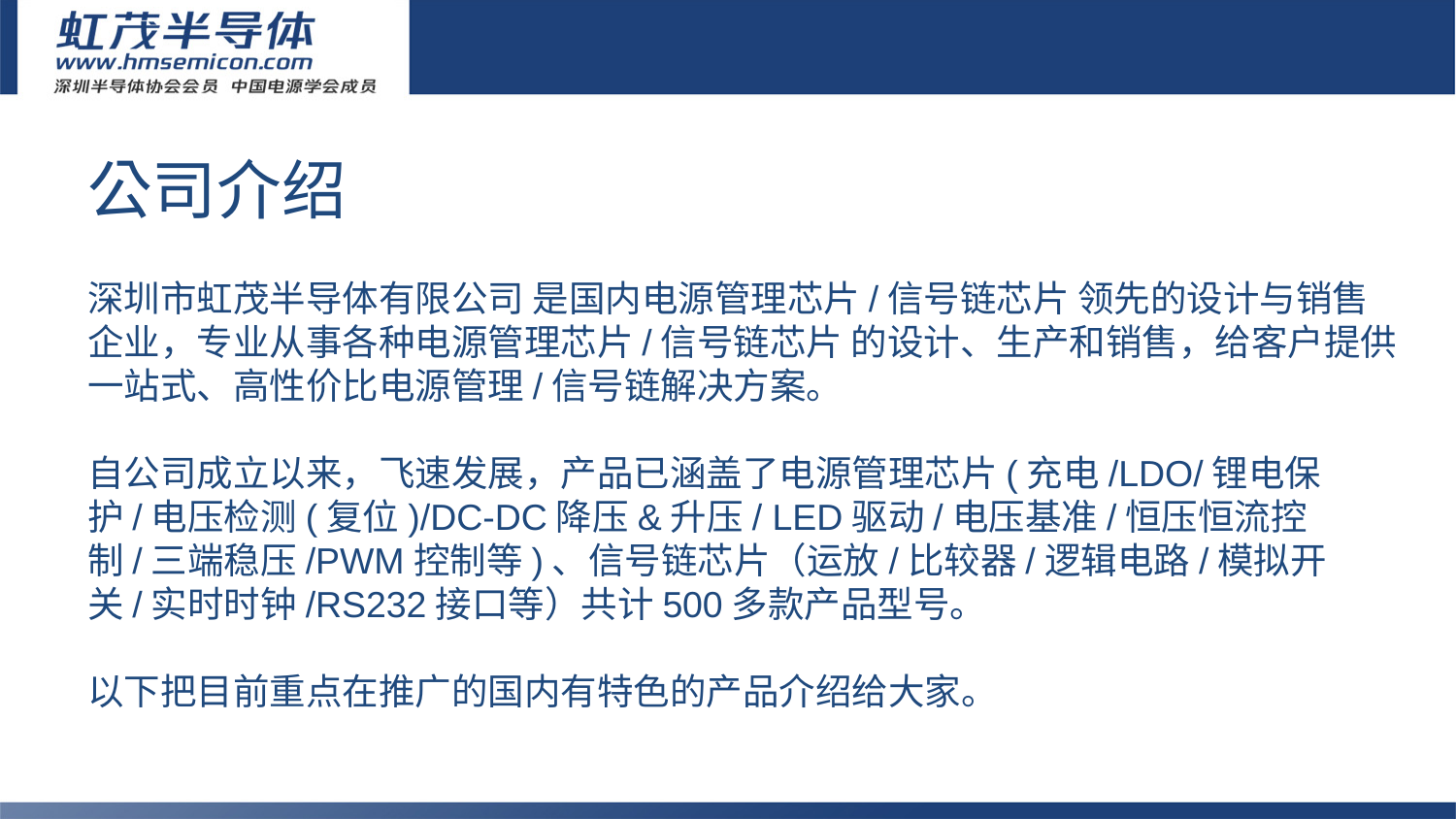

公司介绍
 
深圳市虹茂半导体有限公司 是国内电源管理芯片/信号链芯片 领先的设计与销售企业，专业从事各种电源管理芯片/信号链芯片 的设计、生产和销售，给客户提供一站式、高性价比电源管理/信号链解决方案。

自公司成立以来，飞速发展，产品已涵盖了电源管理芯片(充电/LDO/锂电保护/电压检测(复位)/DC-DC降压&升压/ LED驱动/电压基准/恒压恒流控制/三端稳压/PWM控制等)、信号链芯片（运放/比较器/逻辑电路/模拟开关/实时时钟/RS232接口等）共计500多款产品型号。

以下把目前重点在推广的国内有特色的产品介绍给大家。